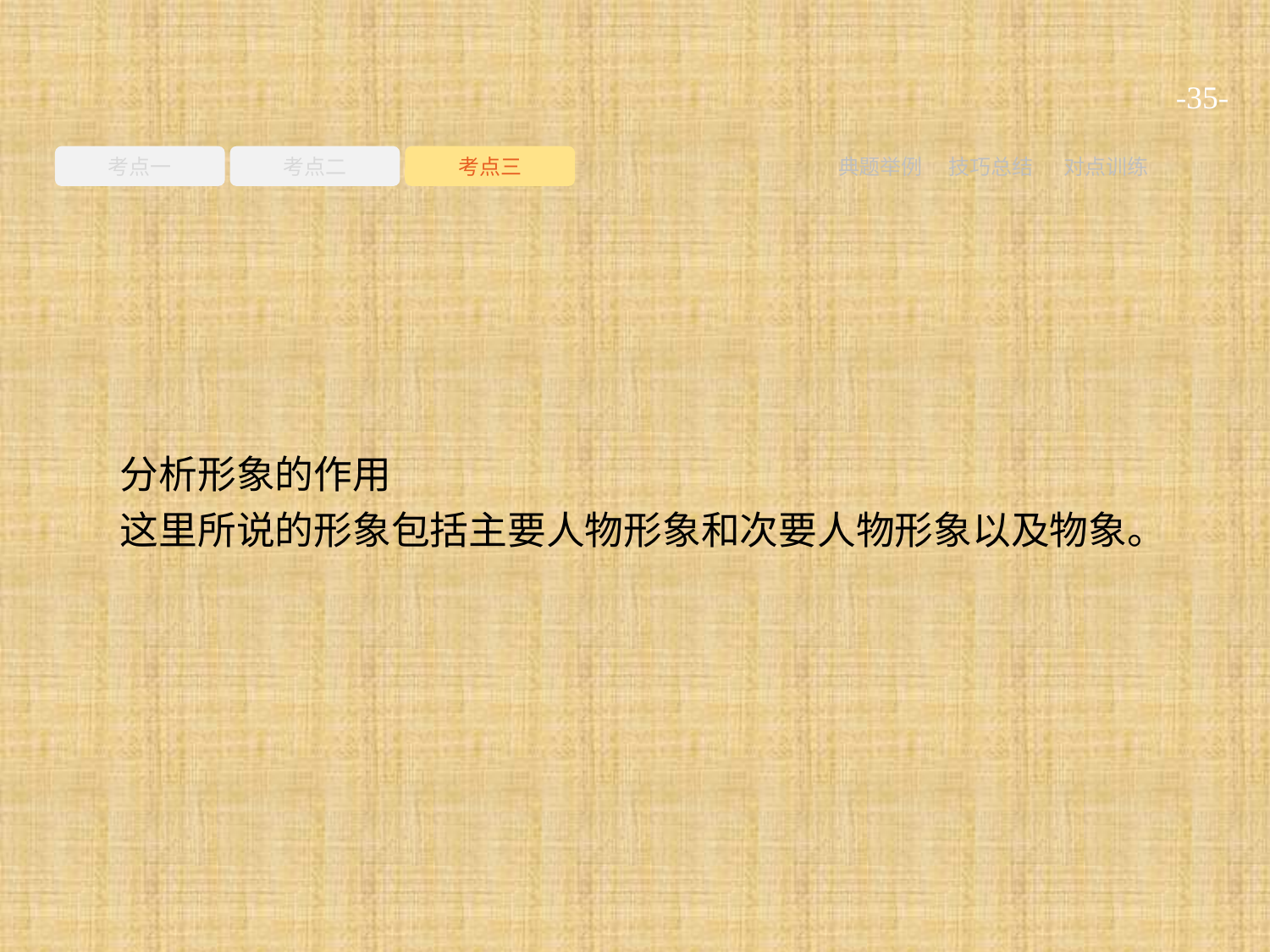

-35-
考点一
考点二
考点三
典题举例
技巧总结
对点训练
分析形象的作用
这里所说的形象包括主要人物形象和次要人物形象以及物象。